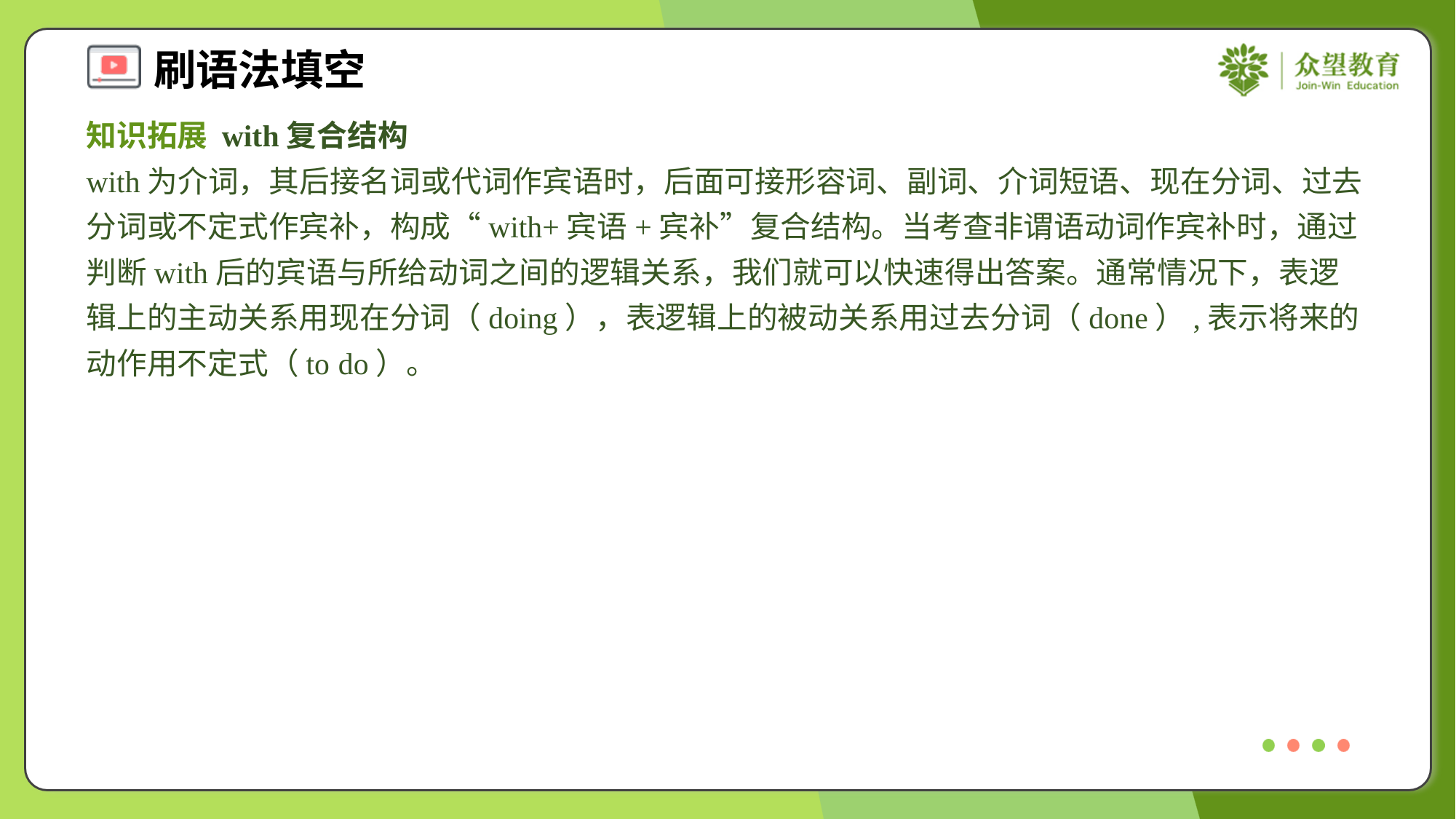

知识拓展 with复合结构
with为介词，其后接名词或代词作宾语时，后面可接形容词、副词、介词短语、现在分词、过去分词或不定式作宾补，构成“with+宾语+宾补”复合结构。当考查非谓语动词作宾补时，通过判断with后的宾语与所给动词之间的逻辑关系，我们就可以快速得出答案。通常情况下，表逻辑上的主动关系用现在分词（doing），表逻辑上的被动关系用过去分词（done）,表示将来的动作用不定式（to do）。